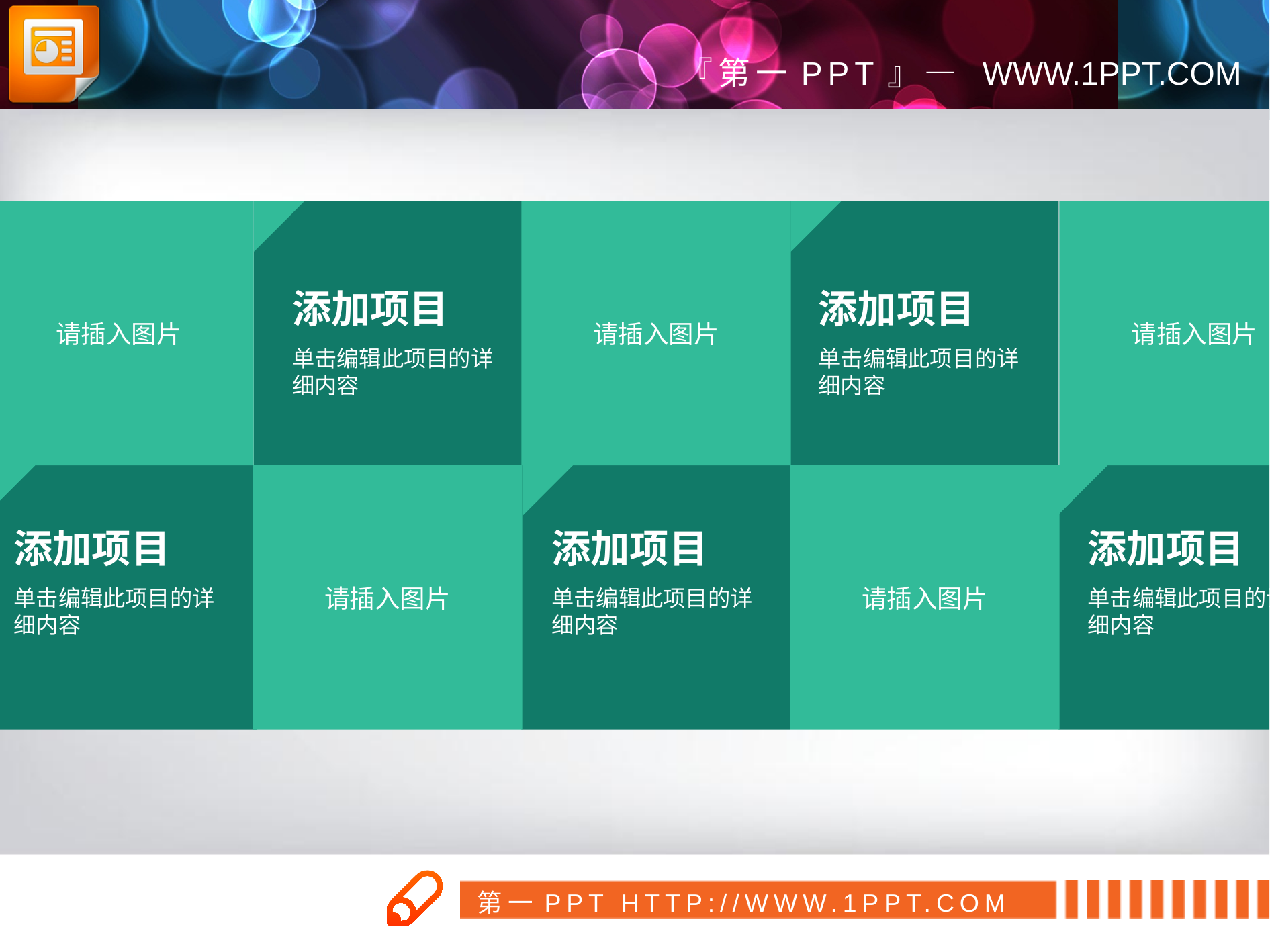

请插入图片

请插入图片

请插入图片
添加项目
添加项目
单击编辑此项目的详细内容
单击编辑此项目的详细内容

请插入图片

请插入图片

添加项目
添加项目
添加项目
单击编辑此项目的详细内容
单击编辑此项目的详细内容
单击编辑此项目的详细内容